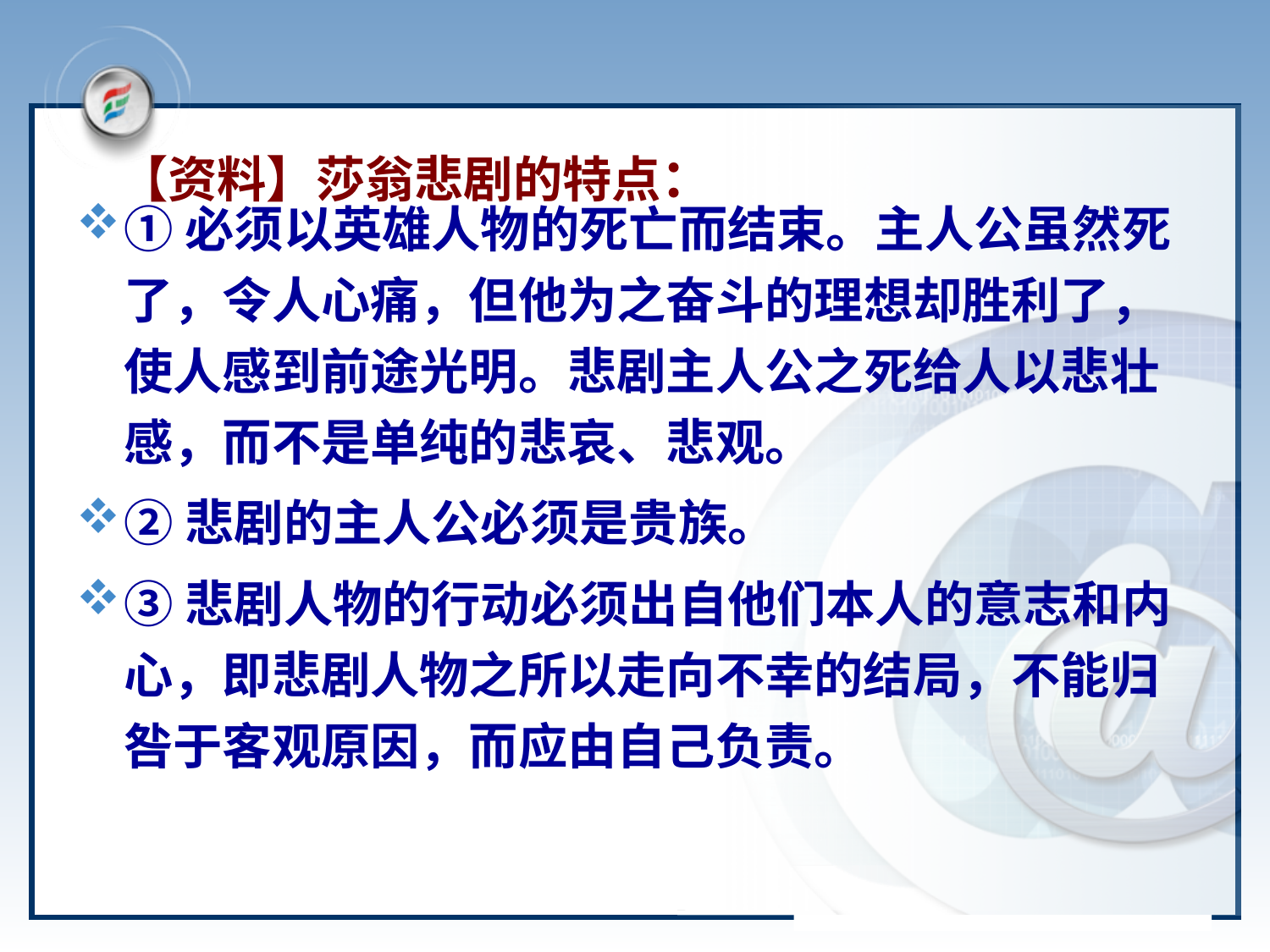

# 【资料】莎翁悲剧的特点：
①必须以英雄人物的死亡而结束。主人公虽然死了，令人心痛，但他为之奋斗的理想却胜利了，使人感到前途光明。悲剧主人公之死给人以悲壮感，而不是单纯的悲哀、悲观。
②悲剧的主人公必须是贵族。
③悲剧人物的行动必须出自他们本人的意志和内心，即悲剧人物之所以走向不幸的结局，不能归咎于客观原因，而应由自己负责。